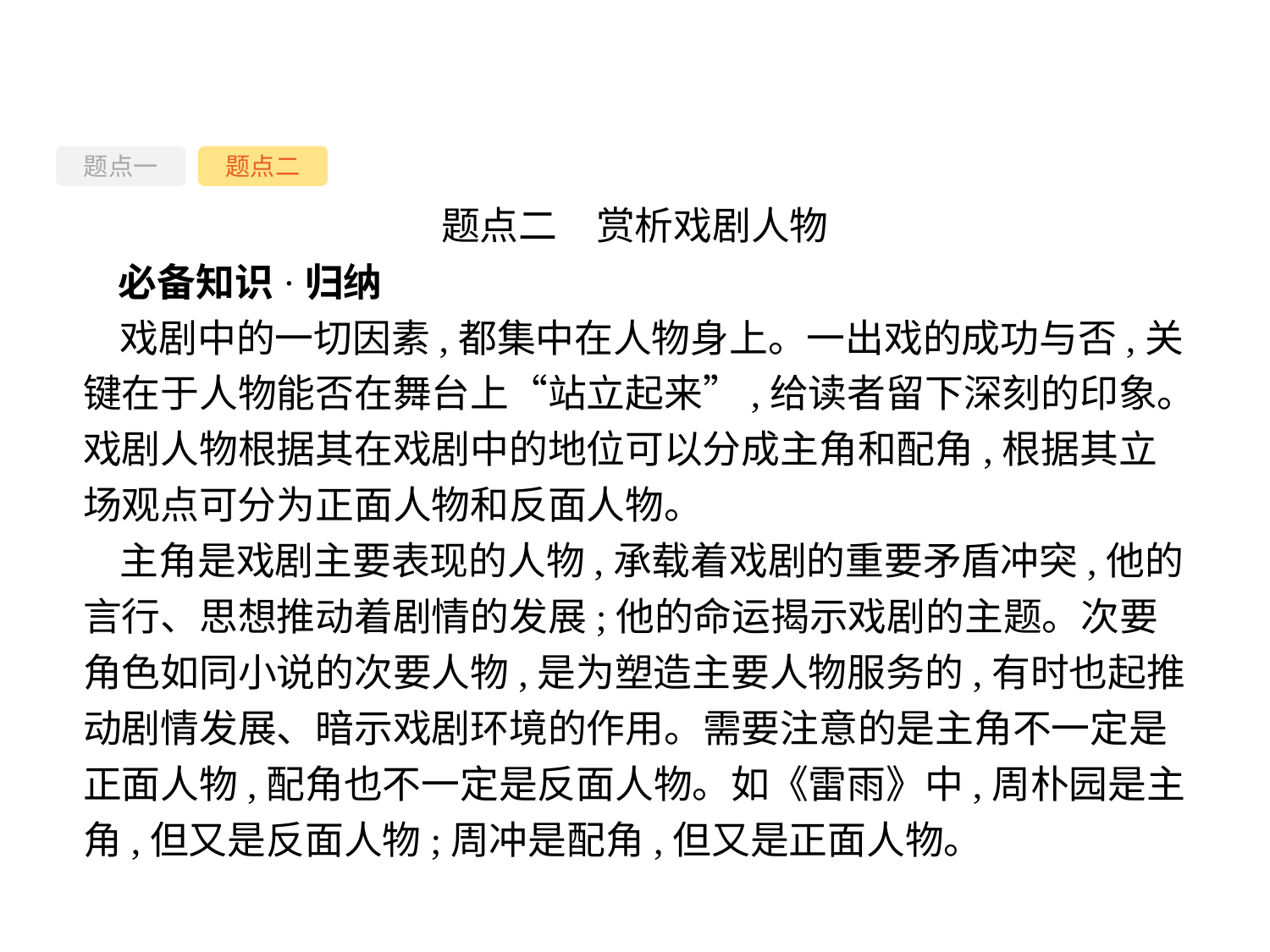

题点一
题点二
题点二　赏析戏剧人物
必备知识·归纳
戏剧中的一切因素,都集中在人物身上。一出戏的成功与否,关键在于人物能否在舞台上“站立起来”,给读者留下深刻的印象。戏剧人物根据其在戏剧中的地位可以分成主角和配角,根据其立场观点可分为正面人物和反面人物。
主角是戏剧主要表现的人物,承载着戏剧的重要矛盾冲突,他的言行、思想推动着剧情的发展;他的命运揭示戏剧的主题。次要角色如同小说的次要人物,是为塑造主要人物服务的,有时也起推动剧情发展、暗示戏剧环境的作用。需要注意的是主角不一定是正面人物,配角也不一定是反面人物。如《雷雨》中,周朴园是主角,但又是反面人物;周冲是配角,但又是正面人物。
-34-